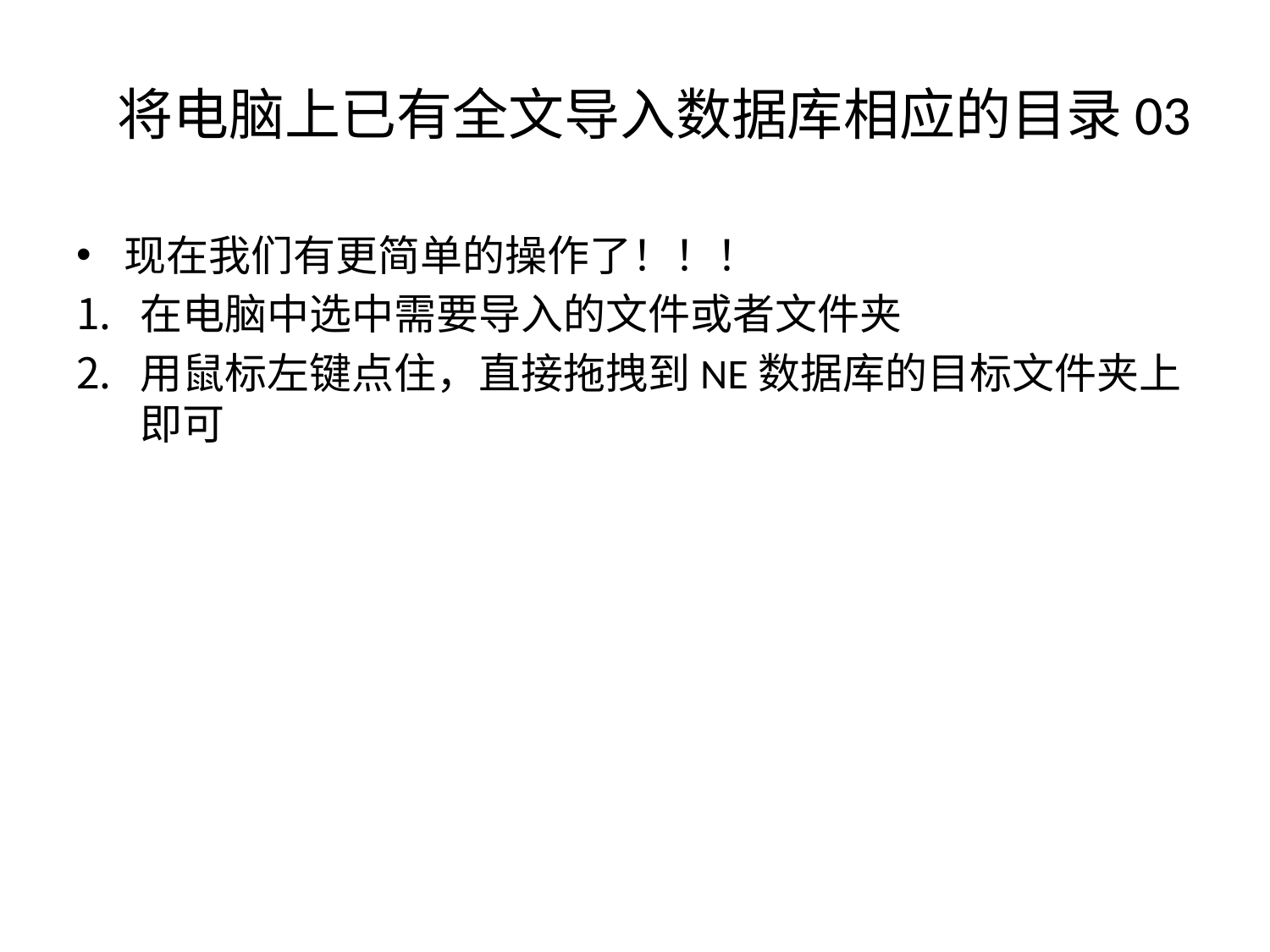

# 将电脑上已有全文导入数据库相应的目录03
现在我们有更简单的操作了！！！
在电脑中选中需要导入的文件或者文件夹
用鼠标左键点住，直接拖拽到NE数据库的目标文件夹上即可
10